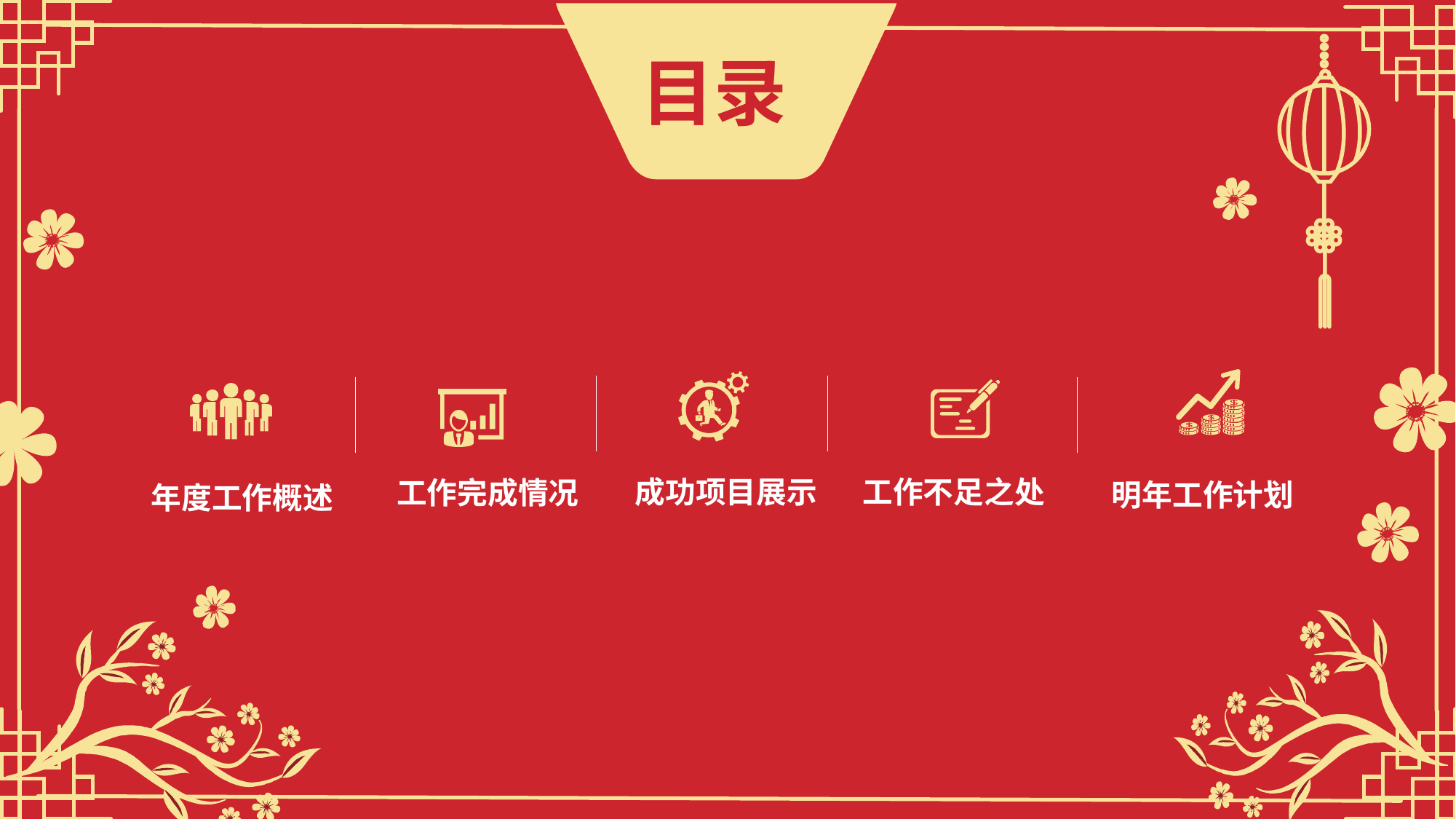

目录

成功项目展示
工作不足之处
工作完成情况
明年工作计划
年度工作概述